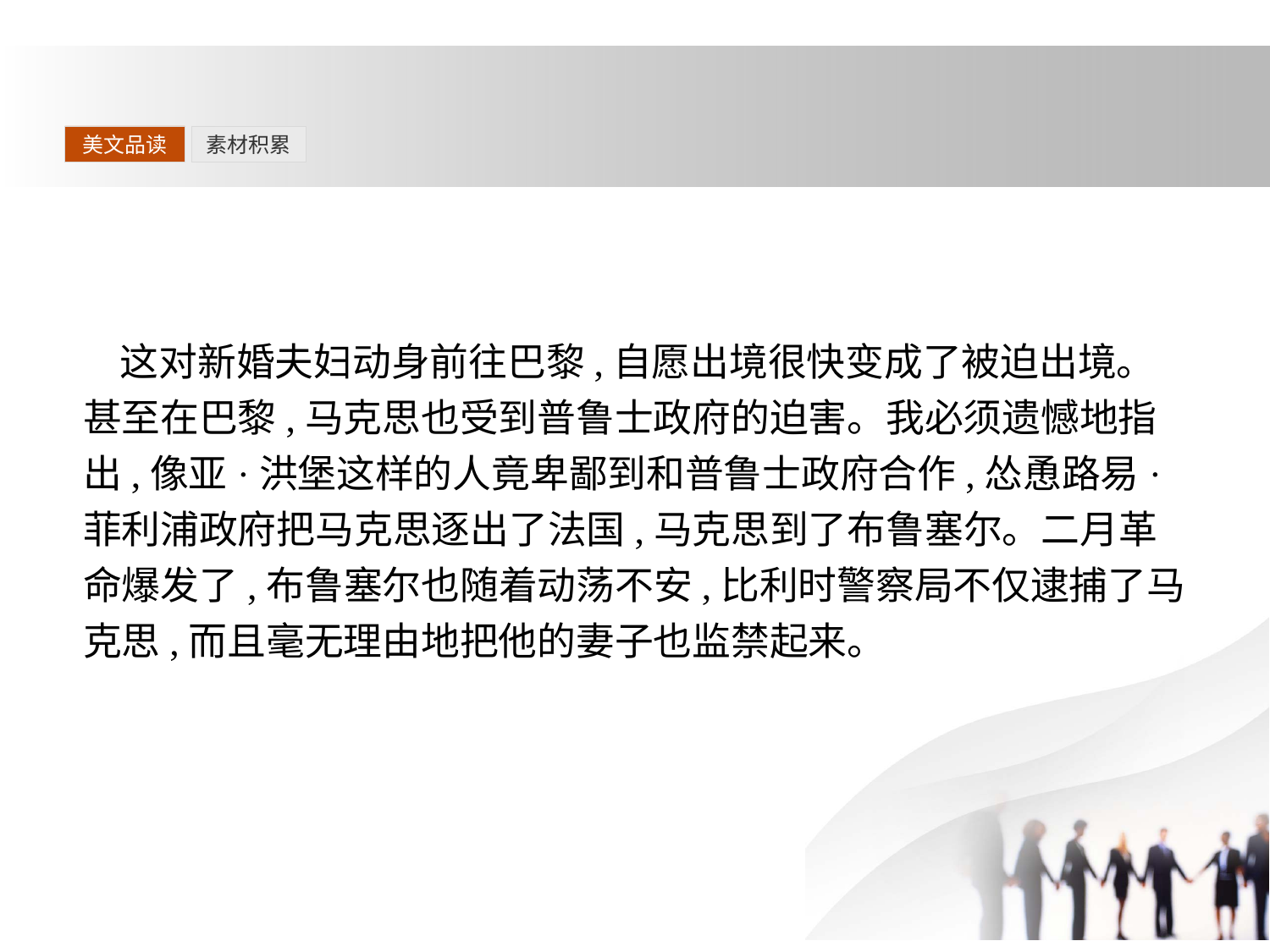

美文品读
素材积累
这对新婚夫妇动身前往巴黎,自愿出境很快变成了被迫出境。甚至在巴黎,马克思也受到普鲁士政府的迫害。我必须遗憾地指出,像亚·洪堡这样的人竟卑鄙到和普鲁士政府合作,怂恿路易·菲利浦政府把马克思逐出了法国,马克思到了布鲁塞尔。二月革命爆发了,布鲁塞尔也随着动荡不安,比利时警察局不仅逮捕了马克思,而且毫无理由地把他的妻子也监禁起来。